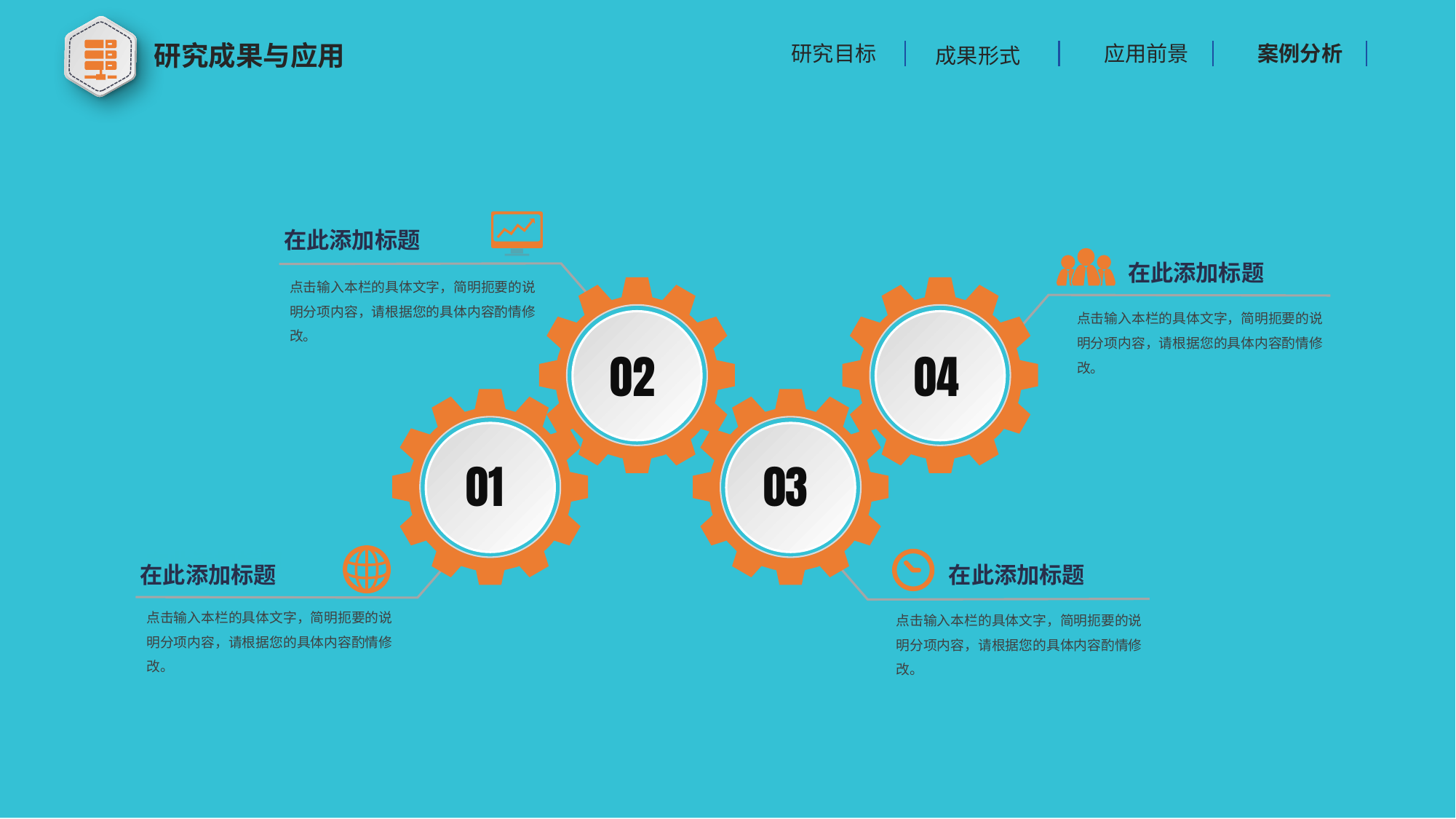

研究成果与应用
应用前景
案例分析
研究目标
成果形式

在此添加标题

点击输入本栏的具体文字，简明扼要的说明分项内容，请根据您的具体内容酌情修改。

在此添加标题

点击输入本栏的具体文字，简明扼要的说明分项内容，请根据您的具体内容酌情修改。
在此添加标题
在此添加标题

02

04

01

03

点击输入本栏的具体文字，简明扼要的说明分项内容，请根据您的具体内容酌情修改。

在此添加标题

点击输入本栏的具体文字，简明扼要的说明分项内容，请根据您的具体内容酌情修改。